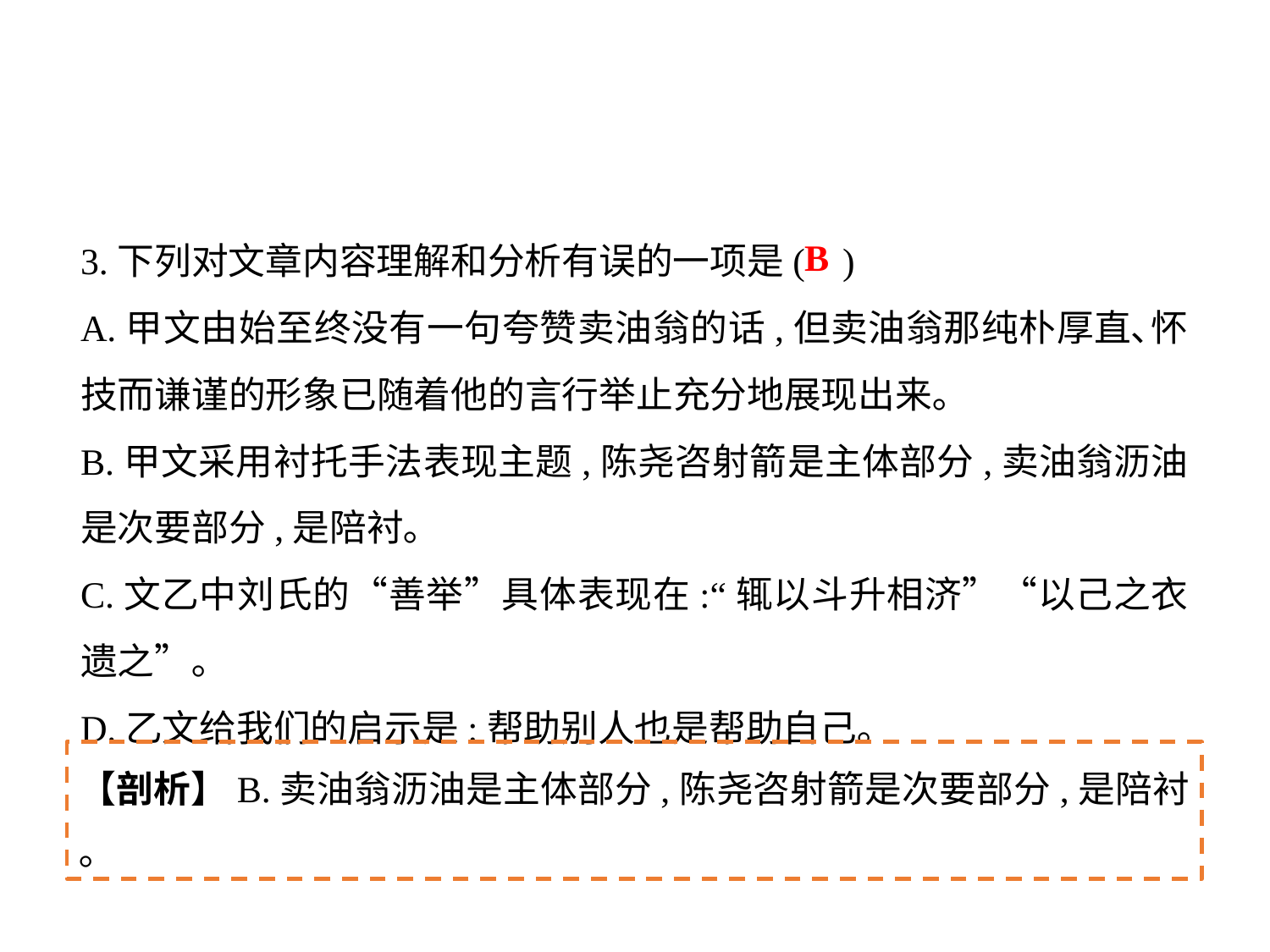

3.下列对文章内容理解和分析有误的一项是(	)
A.甲文由始至终没有一句夸赞卖油翁的话,但卖油翁那纯朴厚直､怀技而谦谨的形象已随着他的言行举止充分地展现出来｡
B.甲文采用衬托手法表现主题,陈尧咨射箭是主体部分,卖油翁沥油是次要部分,是陪衬｡
C.文乙中刘氏的“善举”具体表现在:“辄以斗升相济”“以己之衣遗之”｡
D.乙文给我们的启示是:帮助别人也是帮助自己｡
B
【剖析】B.卖油翁沥油是主体部分,陈尧咨射箭是次要部分,是陪衬｡